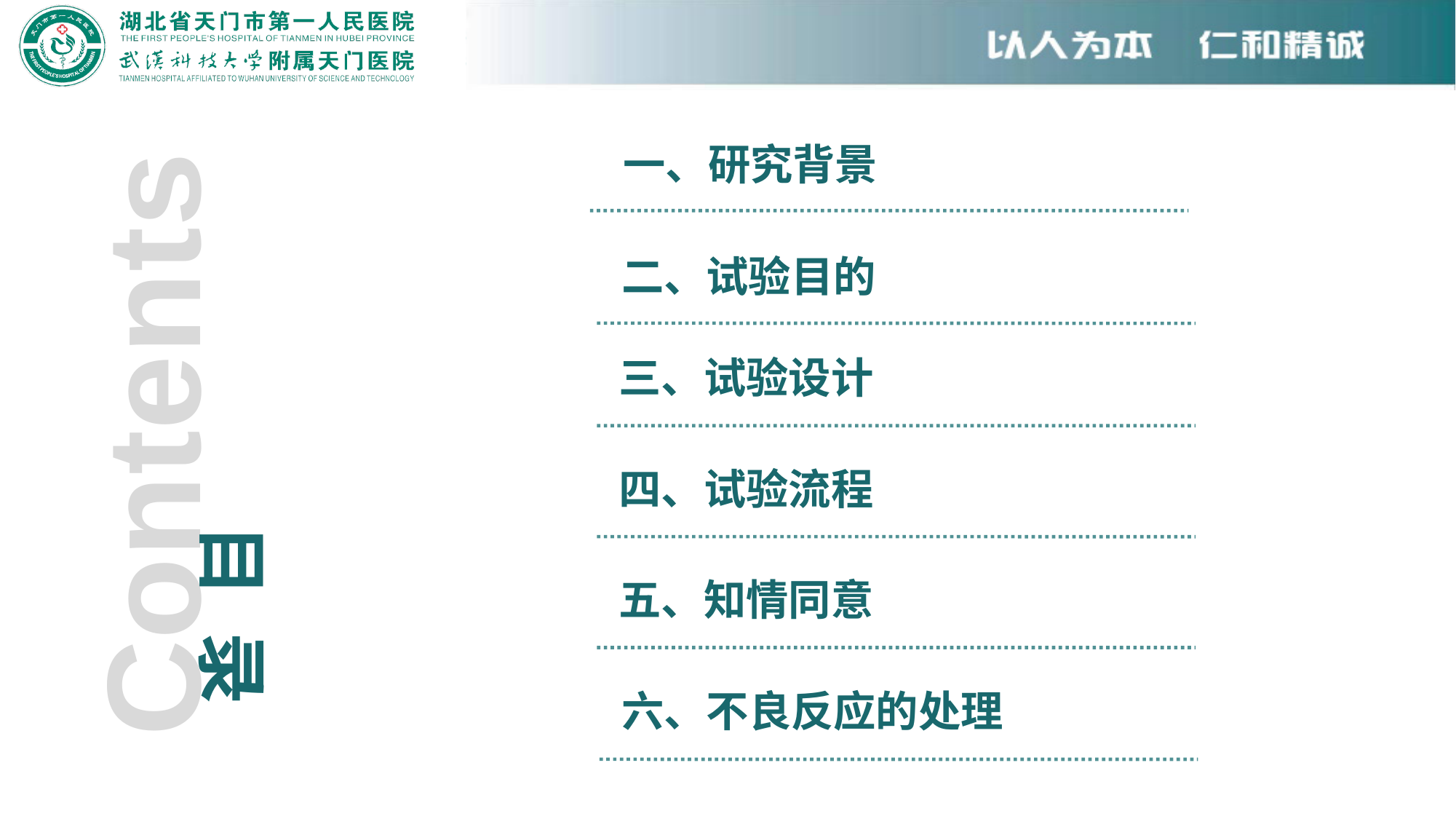

一、研究背景

二、试验目的

三、试验设计

Contents
四、试验流程

目 录
五、知情同意

六、不良反应的处理